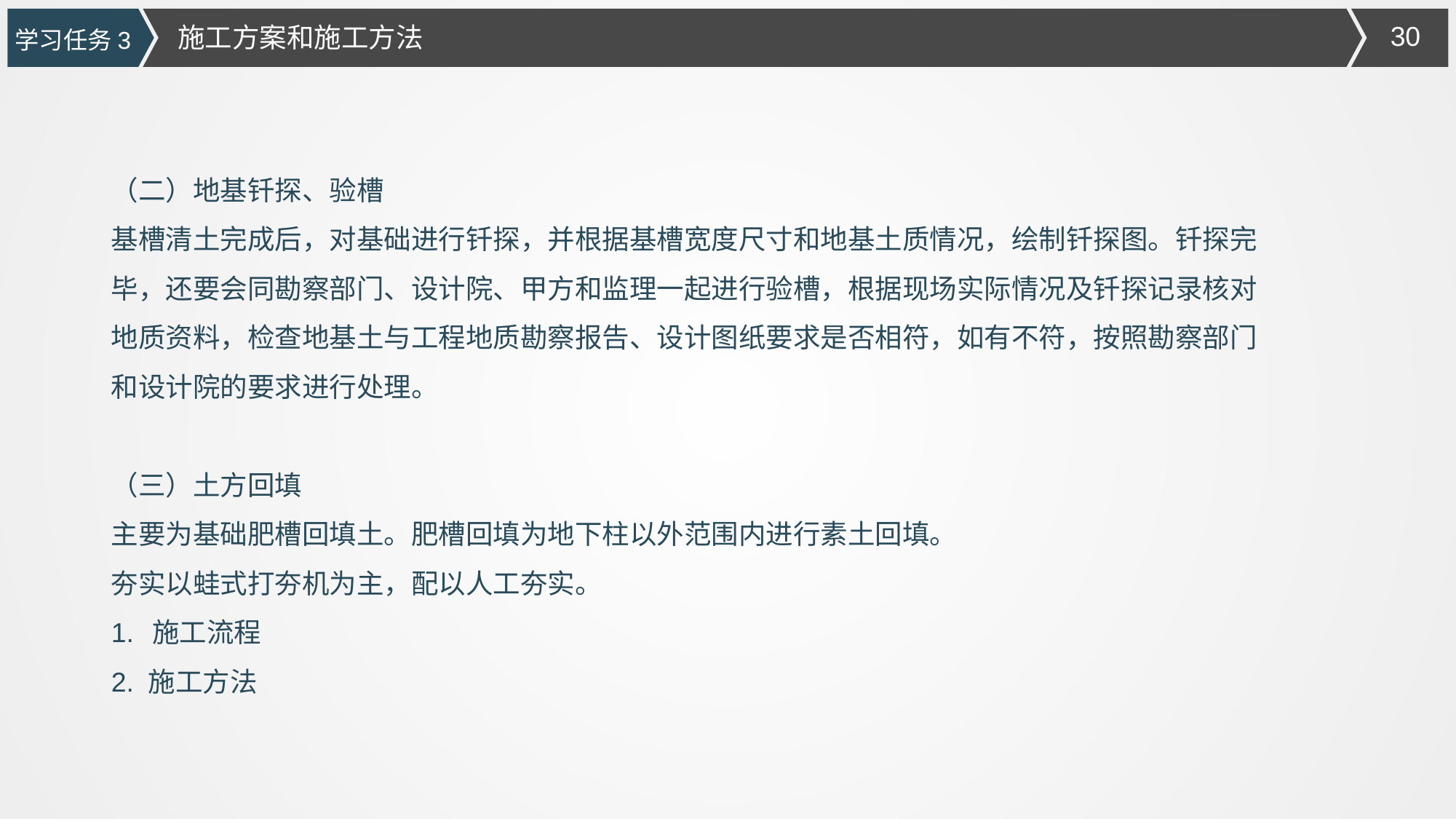

施工方案和施工方法
学习任务3
（二）地基钎探、验槽
基槽清土完成后，对基础进行钎探，并根据基槽宽度尺寸和地基土质情况，绘制钎探图。钎探完毕，还要会同勘察部门、设计院、甲方和监理一起进行验槽，根据现场实际情况及钎探记录核对地质资料，检查地基土与工程地质勘察报告、设计图纸要求是否相符，如有不符，按照勘察部门和设计院的要求进行处理。

（三）土方回填
主要为基础肥槽回填土。肥槽回填为地下柱以外范围内进行素土回填。
夯实以蛙式打夯机为主，配以人工夯实。
施工流程
2. 施工方法